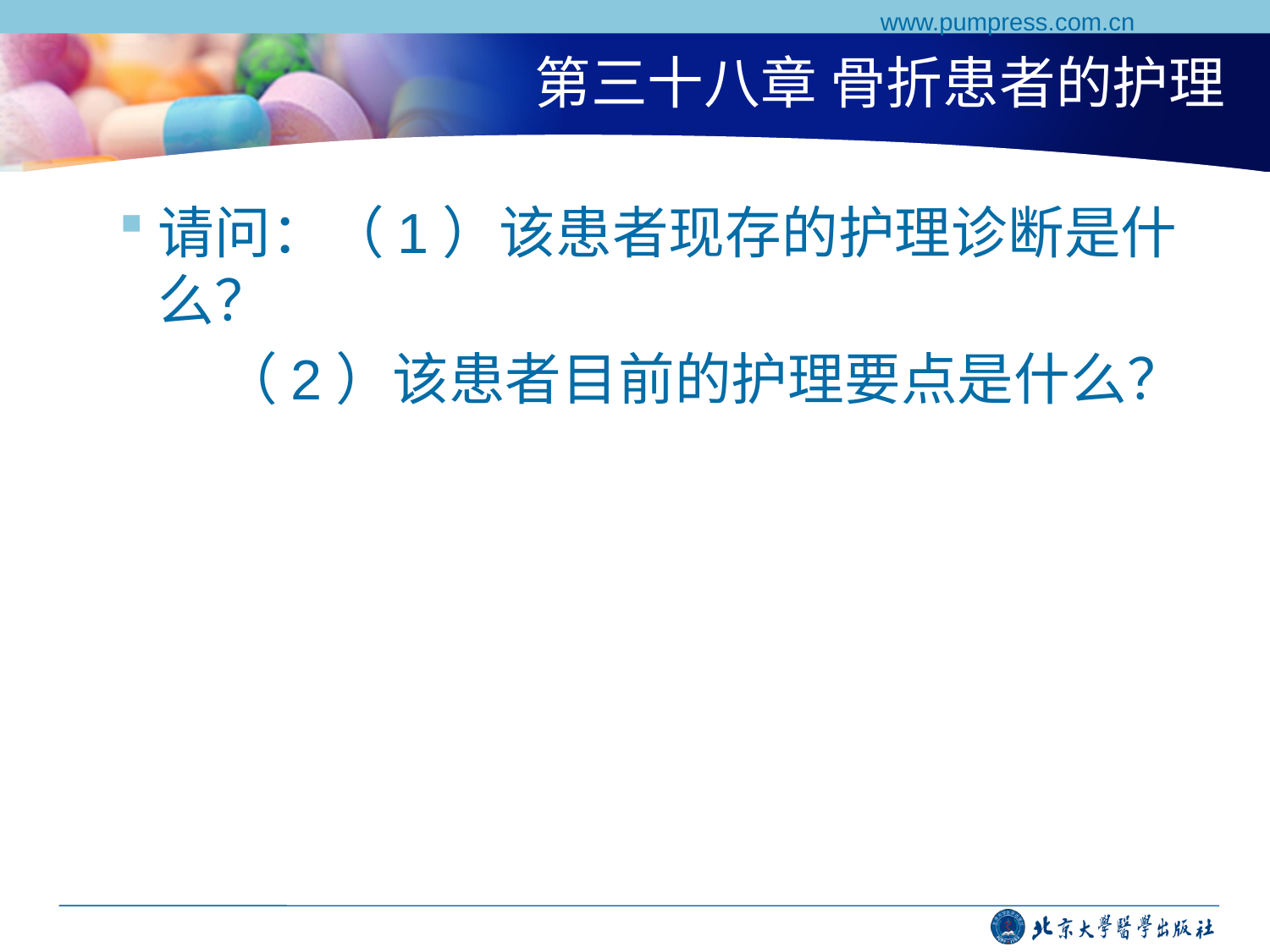

www.pumpress.com.cn
# 第三十八章 骨折患者的护理
请问：（1）该患者现存的护理诊断是什么？
       （2）该患者目前的护理要点是什么？